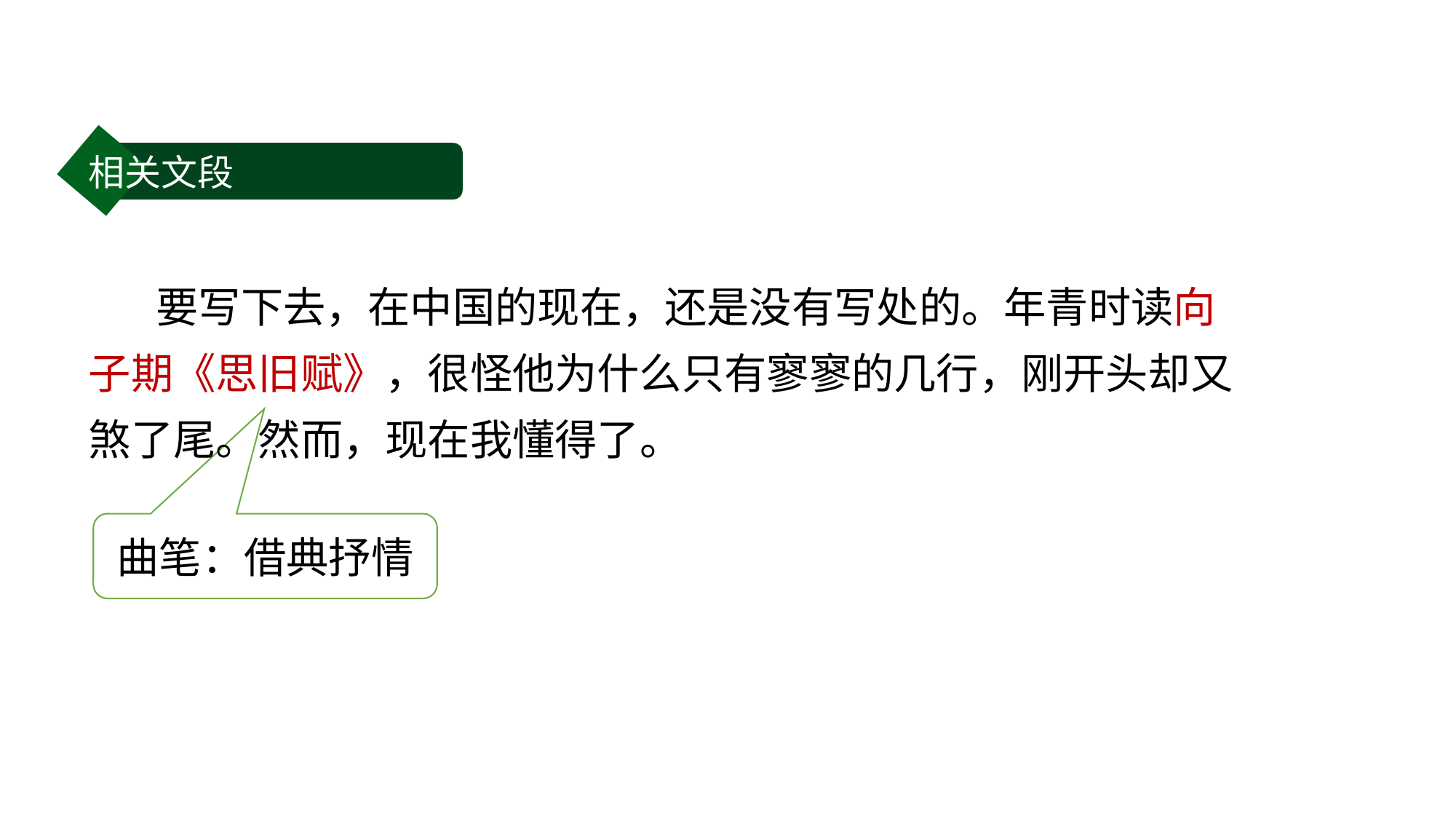

相关文段
要写下去，在中国的现在，还是没有写处的。年青时读向子期《思旧赋》，很怪他为什么只有寥寥的几行，刚开头却又煞了尾。然而，现在我懂得了。
曲笔：借典抒情